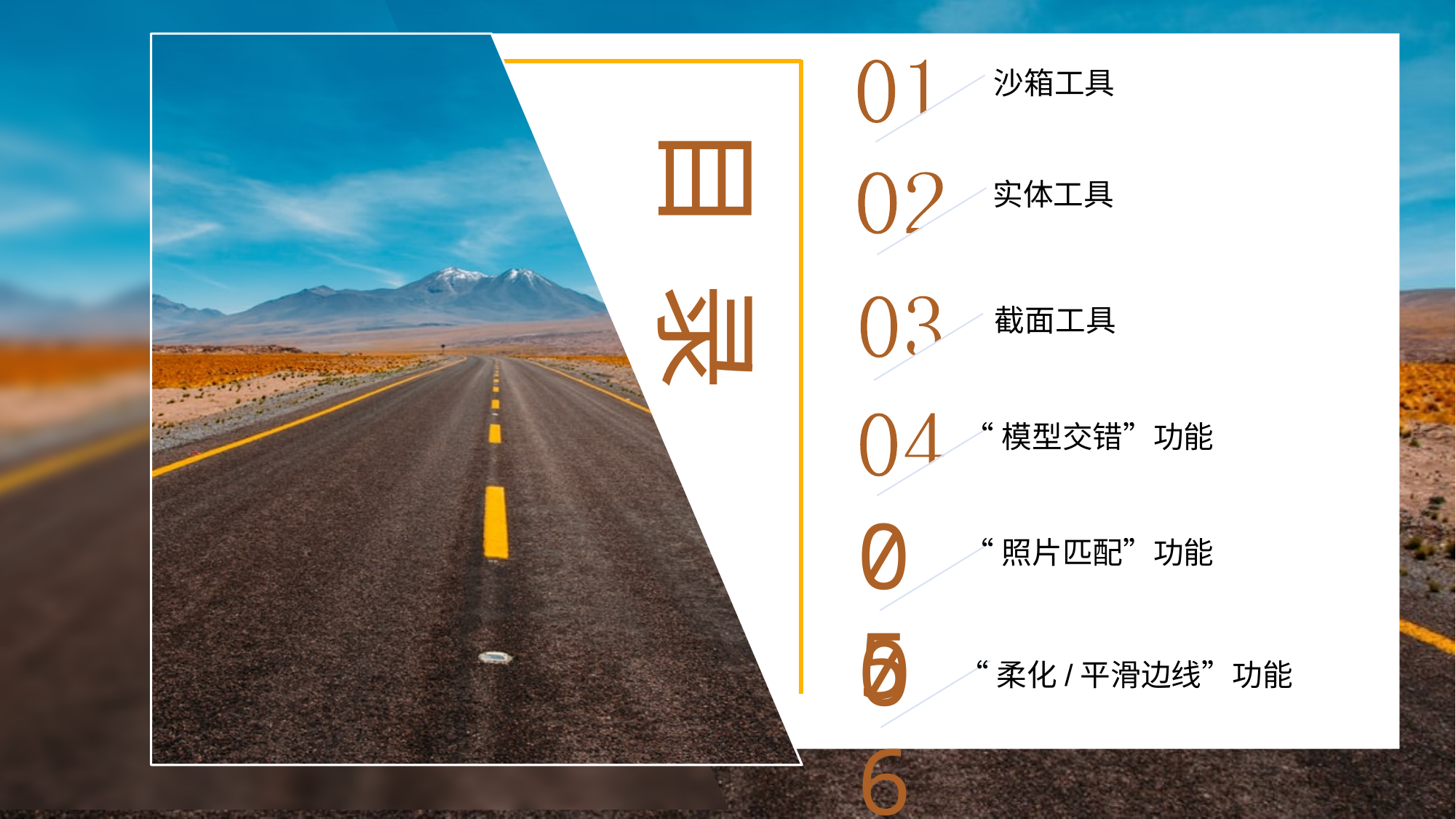

沙箱工具

实体工具

截面工具

“模型交错”功能

05
“照片匹配”功能
06
“柔化/平滑边线”功能